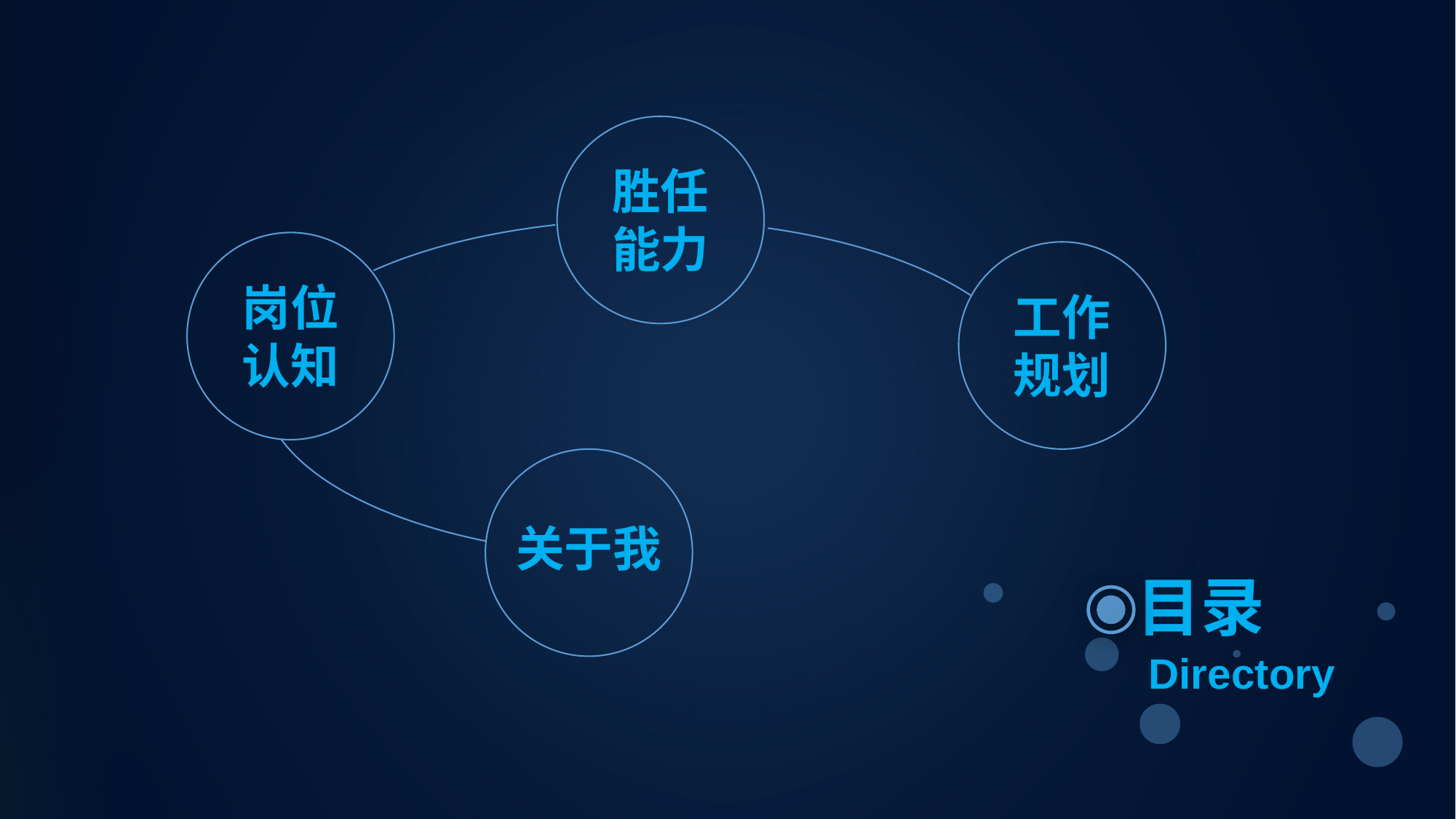

胜任
能力

岗位
认知
工作
规划

关于我
目录
Directory